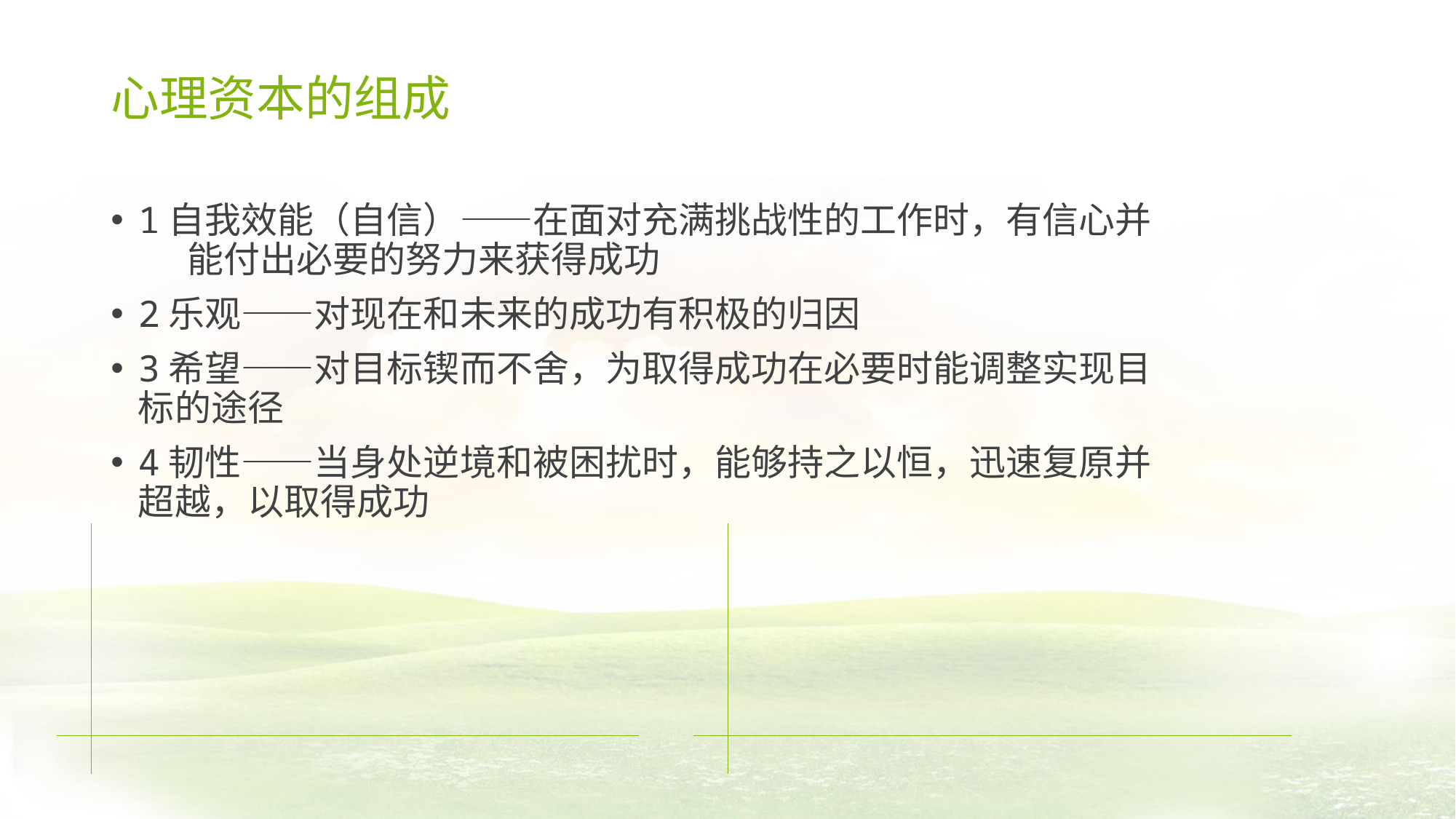

# 心理资本的组成
1自我效能（自信）——在面对充满挑战性的工作时，有信心并        能付出必要的努力来获得成功
2乐观——对现在和未来的成功有积极的归因
3希望——对目标锲而不舍，为取得成功在必要时能调整实现目标的途径
4韧性——当身处逆境和被困扰时，能够持之以恒，迅速复原并超越，以取得成功